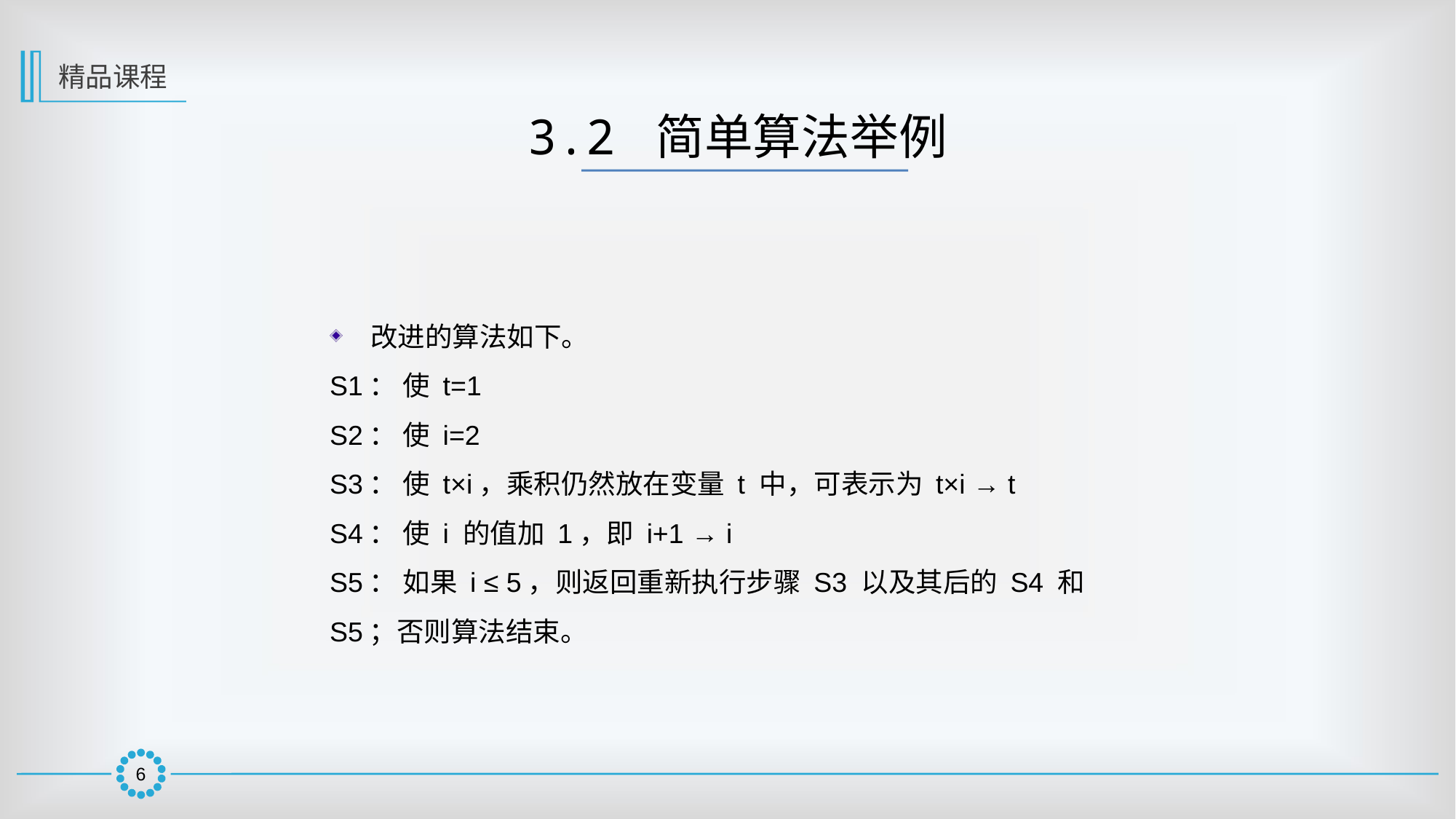

精品课程
3.2 简单算法举例

改进的算法如下。
S1： 使 t=1
S2： 使 i=2
S3： 使 t×i，乘积仍然放在变量 t 中，可表示为 t×i → t
S4： 使 i 的值加 1，即 i+1 → i
S5： 如果 i ≤ 5，则返回重新执行步骤 S3 以及其后的 S4 和 S5；否则算法结束。

6